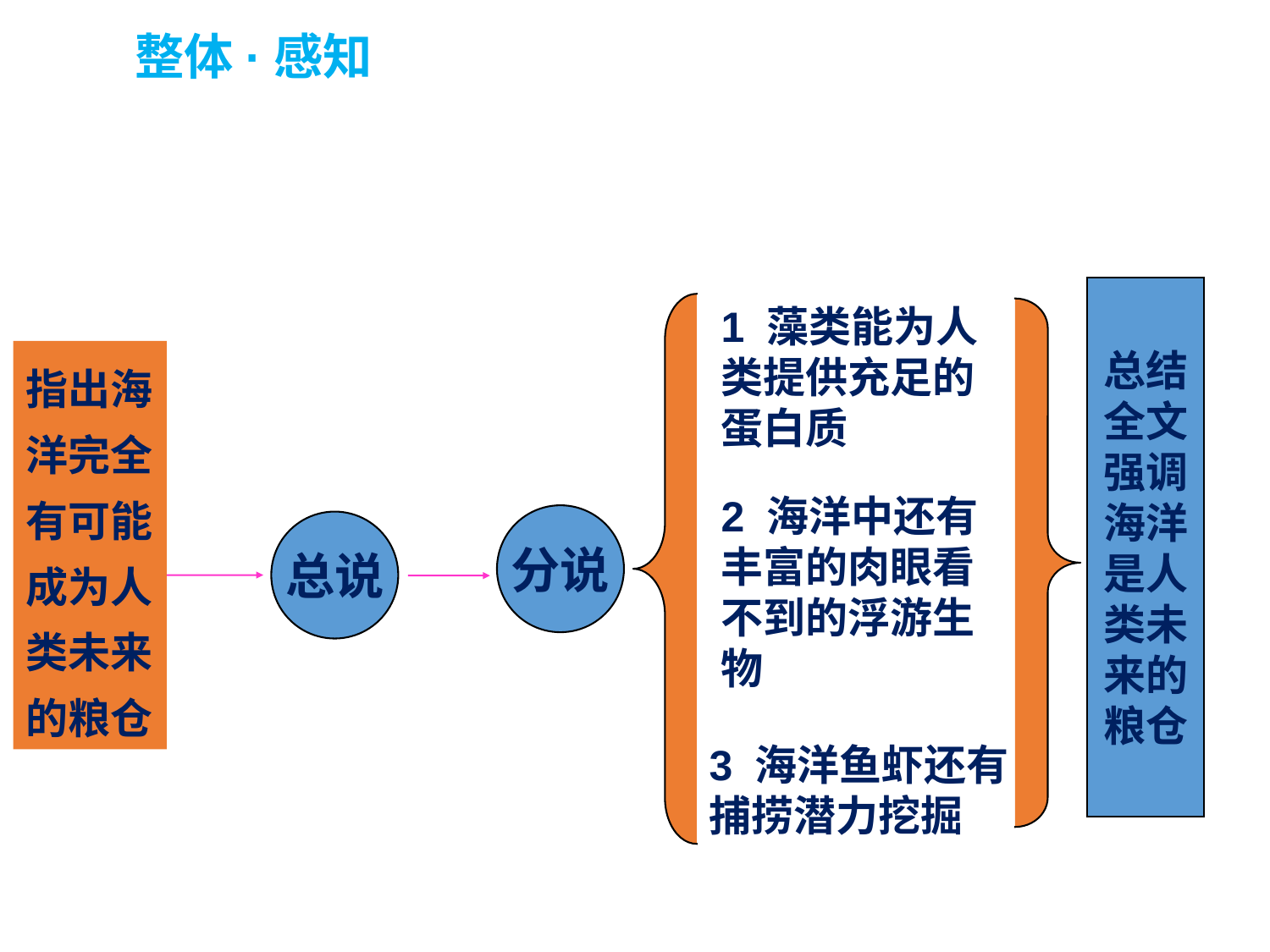

整体·感知
总结
全文
强调
海洋
是人
类未
来的
粮仓

1 藻类能为人类提供充足的蛋白质

指出海洋完全有可能成为人类未来的粮仓
2 海洋中还有丰富的肉眼看不到的浮游生物
分说
总说

3 海洋鱼虾还有捕捞潜力挖掘